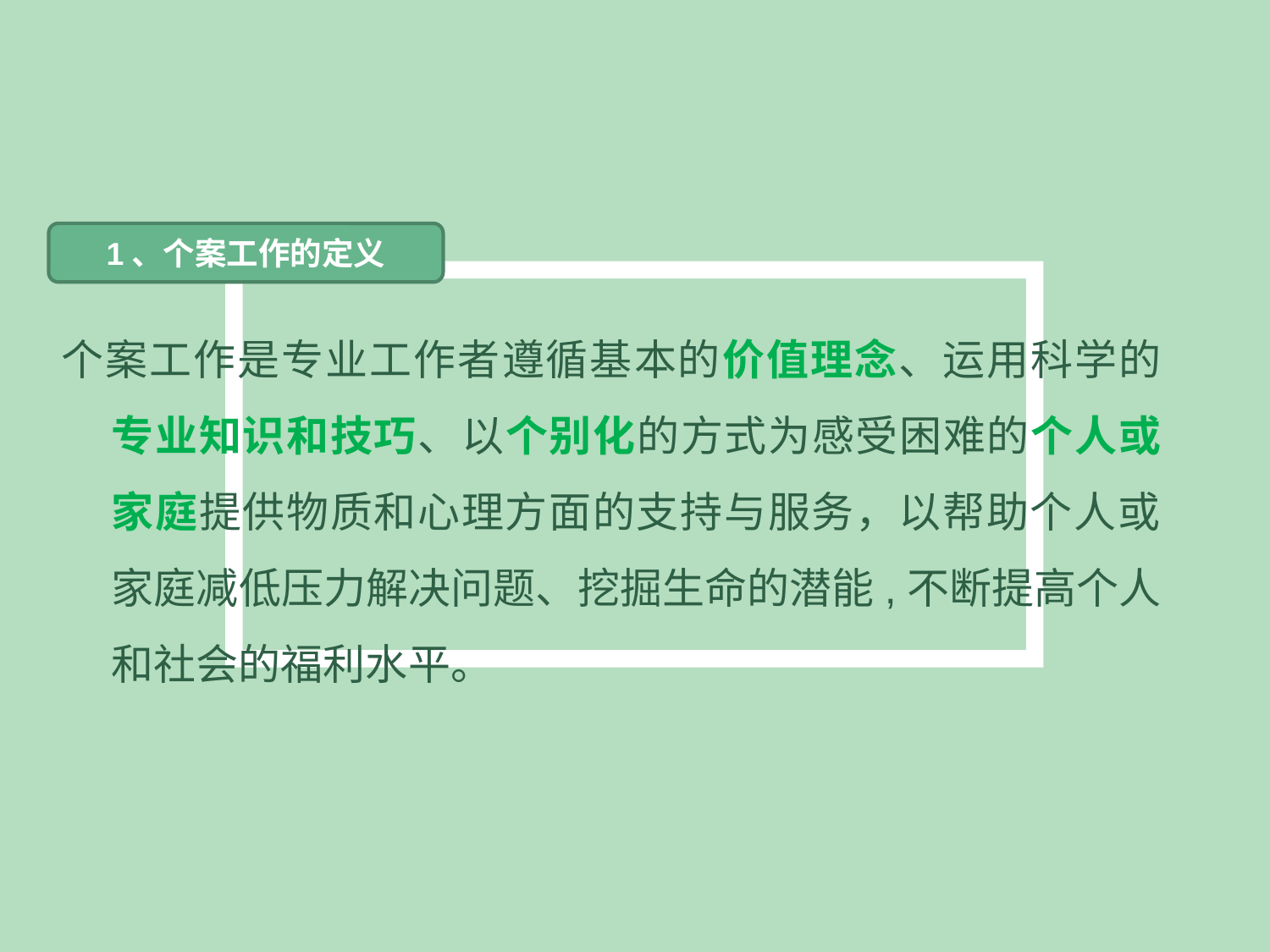

1、个案工作的定义
个案工作是专业工作者遵循基本的价值理念、运用科学的专业知识和技巧、以个别化的方式为感受困难的个人或家庭提供物质和心理方面的支持与服务，以帮助个人或家庭减低压力解决问题、挖掘生命的潜能,不断提高个人和社会的福利水平。